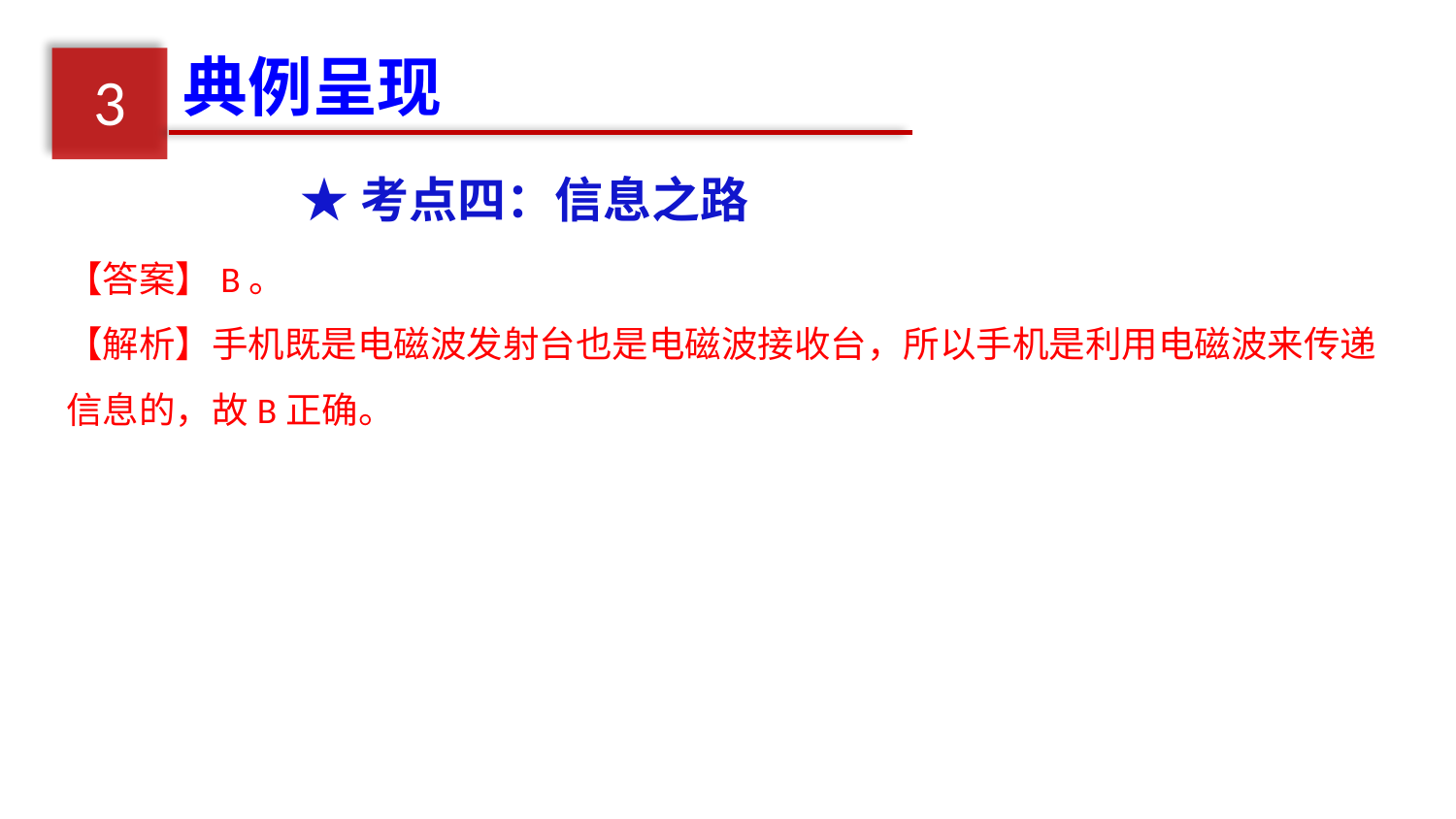

典例呈现

3
★考点四：信息之路
【答案】B。
【解析】手机既是电磁波发射台也是电磁波接收台，所以手机是利用电磁波来传递信息的，故B正确。